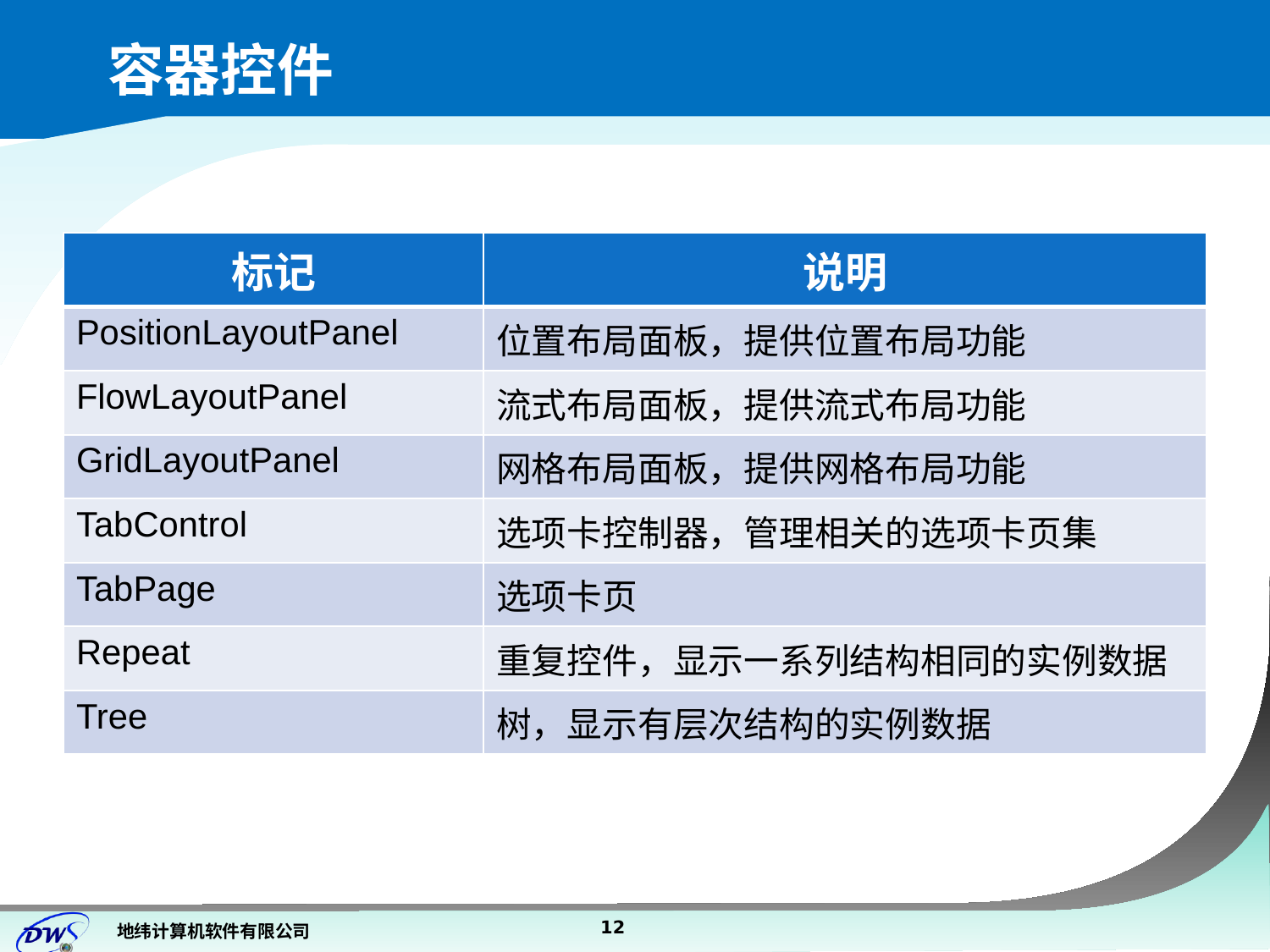

# 容器控件
| 标记 | 说明 |
| --- | --- |
| PositionLayoutPanel | 位置布局面板，提供位置布局功能 |
| FlowLayoutPanel | 流式布局面板，提供流式布局功能 |
| GridLayoutPanel | 网格布局面板，提供网格布局功能 |
| TabControl | 选项卡控制器，管理相关的选项卡页集 |
| TabPage | 选项卡页 |
| Repeat | 重复控件，显示一系列结构相同的实例数据 |
| Tree | 树，显示有层次结构的实例数据 |
12
地纬计算机软件有限公司